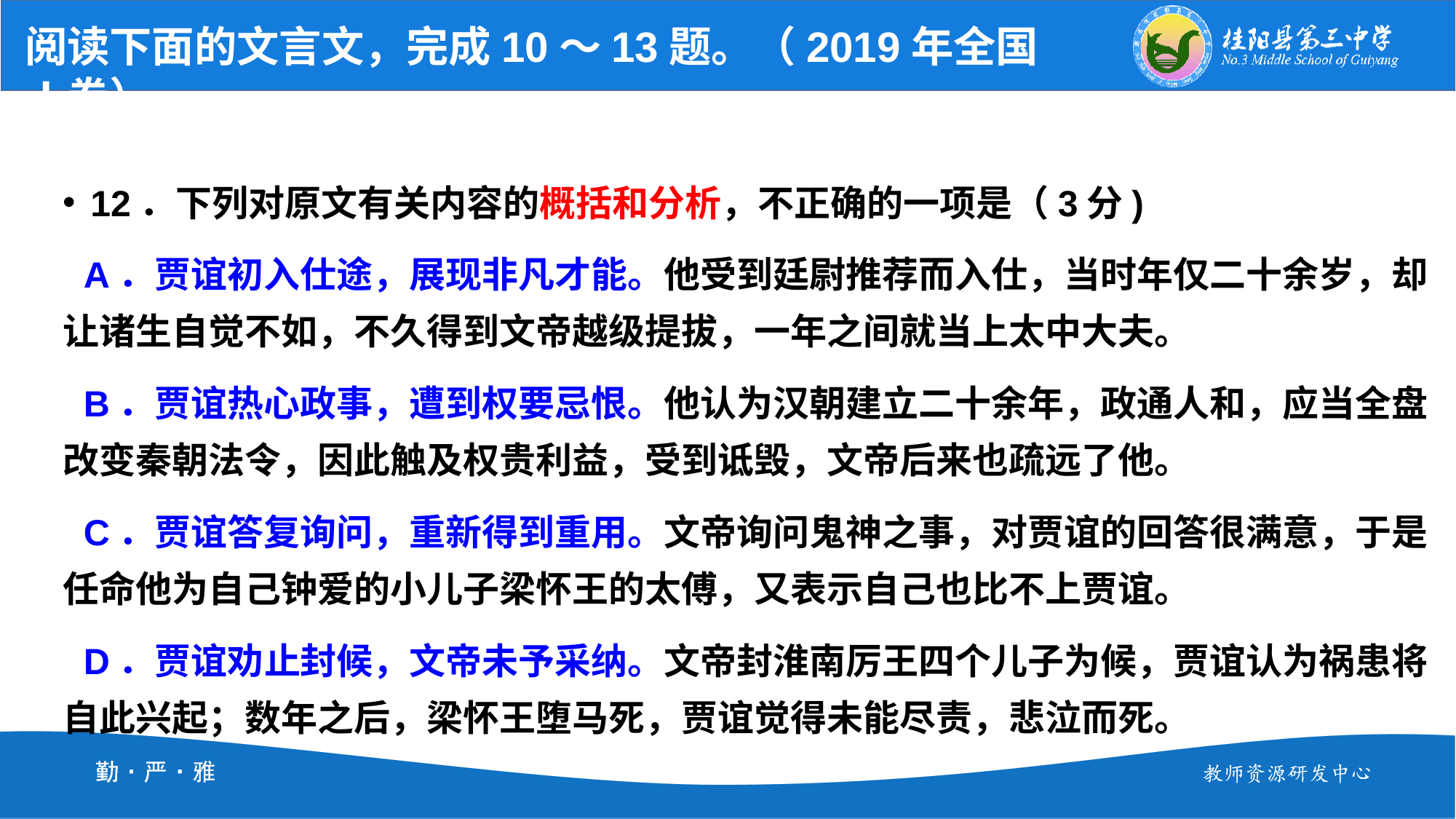

阅读下面的文言文，完成10～13题。（2019年全国Ⅰ卷）
12．下列对原文有关内容的概括和分析，不正确的一项是（3分)
  A．贾谊初入仕途，展现非凡才能。他受到廷尉推荐而入仕，当时年仅二十余岁，却让诸生自觉不如，不久得到文帝越级提拔，一年之间就当上太中大夫。
  B．贾谊热心政事，遭到权要忌恨。他认为汉朝建立二十余年，政通人和，应当全盘改变秦朝法令，因此触及权贵利益，受到诋毁，文帝后来也疏远了他。
  C．贾谊答复询问，重新得到重用。文帝询问鬼神之事，对贾谊的回答很满意，于是任命他为自己钟爱的小儿子梁怀王的太傅，又表示自己也比不上贾谊。
  D．贾谊劝止封候，文帝未予采纳。文帝封淮南厉王四个儿子为候，贾谊认为祸患将自此兴起；数年之后，梁怀王堕马死，贾谊觉得未能尽责，悲泣而死。